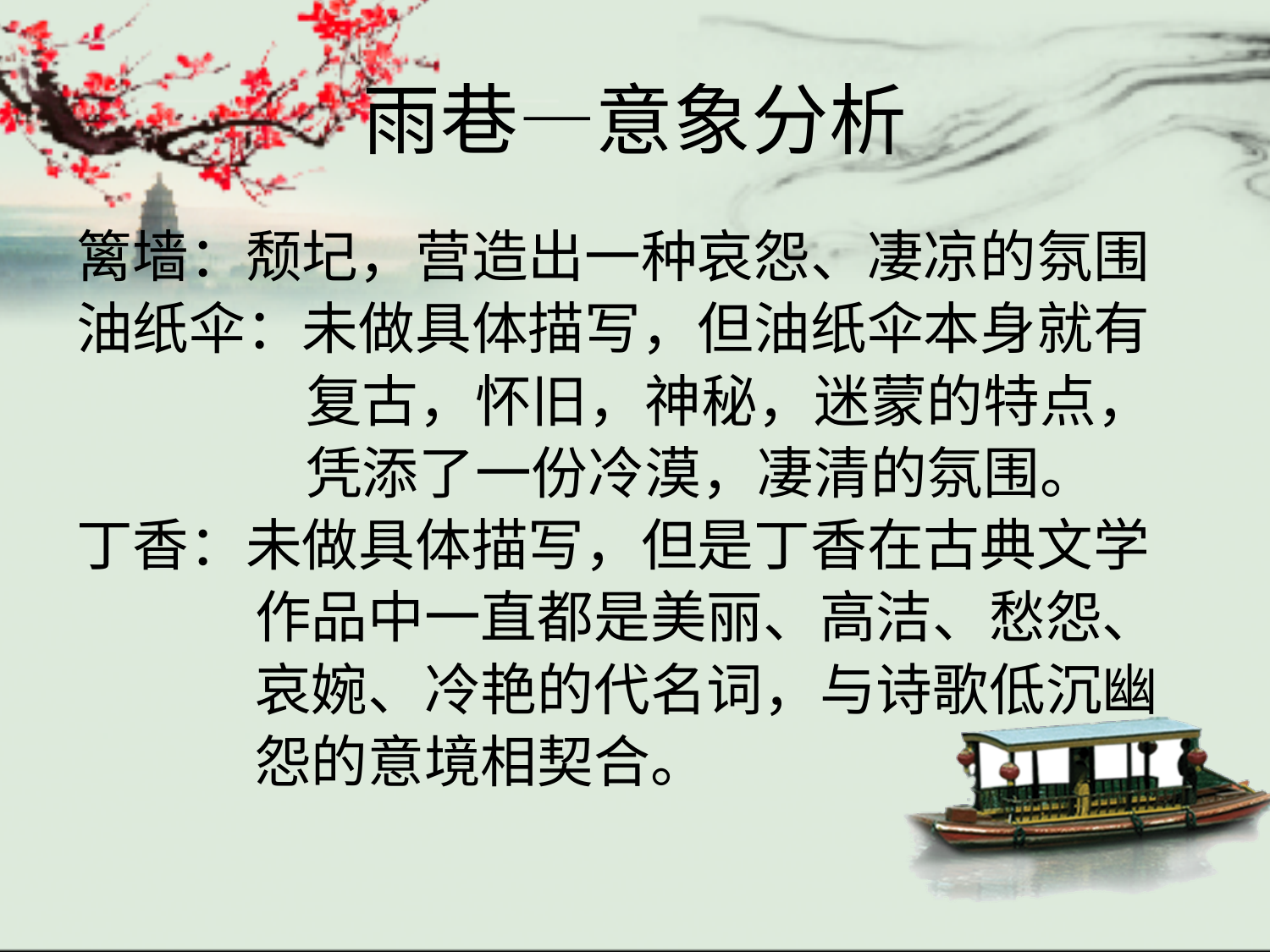

雨巷—意象分析
篱墙：颓圮，营造出一种哀怨、凄凉的氛围
油纸伞：未做具体描写，但油纸伞本身就有
                 复古，怀旧，神秘，迷蒙的特点，
                 凭添了一份冷漠，凄清的氛围。
丁香：未做具体描写，但是丁香在古典文学
             作品中一直都是美丽、高洁、愁怨、
             哀婉、冷艳的代名词，与诗歌低沉幽
             怨的意境相契合。